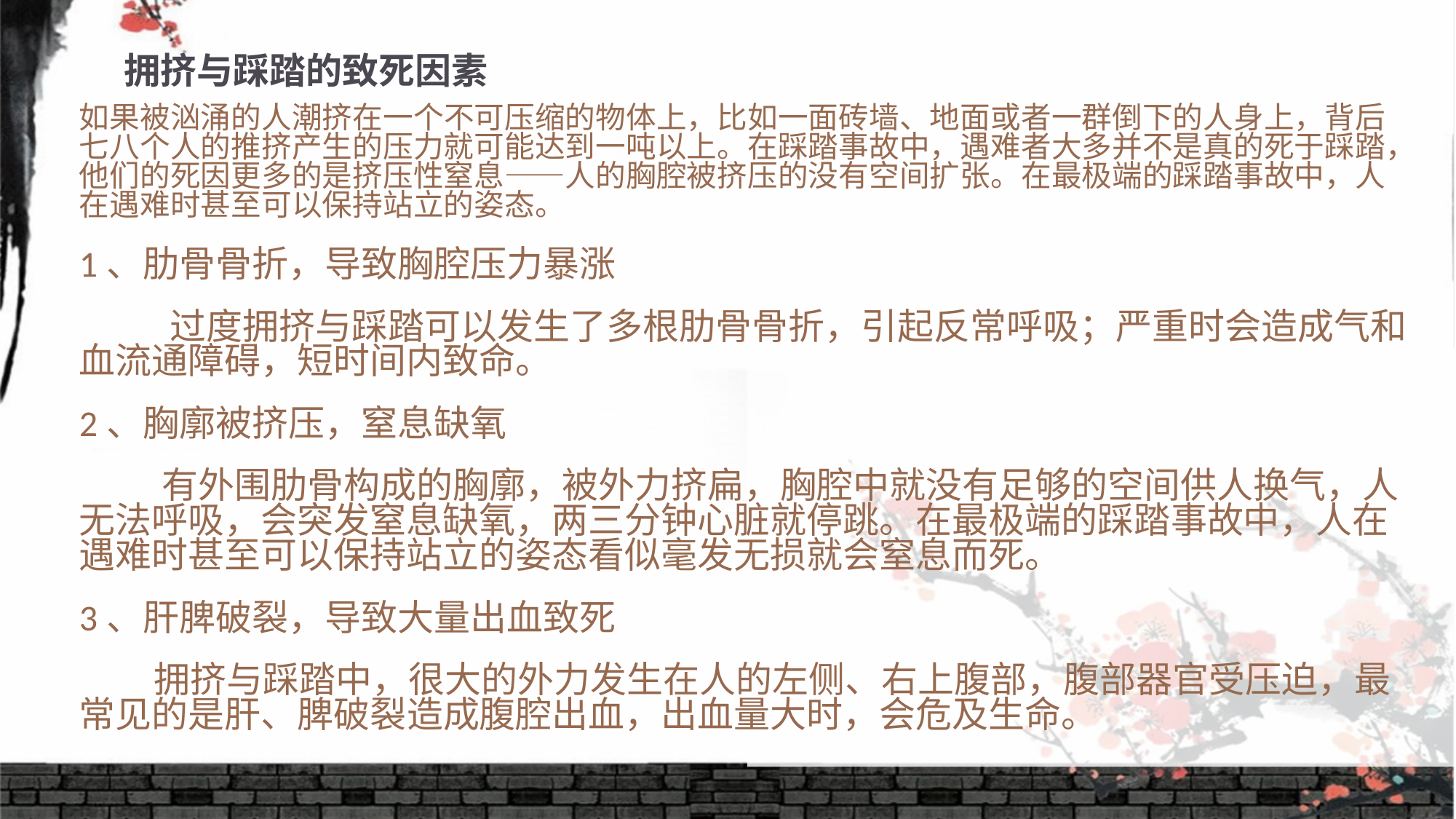

# 拥挤与踩踏的致死因素
如果被汹涌的人潮挤在一个不可压缩的物体上，比如一面砖墙、地面或者一群倒下的人身上，背后七八个人的推挤产生的压力就可能达到一吨以上。在踩踏事故中，遇难者大多并不是真的死于踩踏，他们的死因更多的是挤压性窒息——人的胸腔被挤压的没有空间扩张。在最极端的踩踏事故中，人在遇难时甚至可以保持站立的姿态。
1、肋骨骨折，导致胸腔压力暴涨
          过度拥挤与踩踏可以发生了多根肋骨骨折，引起反常呼吸；严重时会造成气和血流通障碍，短时间内致命。
2、胸廓被挤压，窒息缺氧
         有外围肋骨构成的胸廓，被外力挤扁，胸腔中就没有足够的空间供人换气，人无法呼吸，会突发窒息缺氧，两三分钟心脏就停跳。在最极端的踩踏事故中，人在遇难时甚至可以保持站立的姿态看似毫发无损就会窒息而死。
3、肝脾破裂，导致大量出血致死
        拥挤与踩踏中，很大的外力发生在人的左侧、右上腹部，腹部器官受压迫，最常见的是肝、脾破裂造成腹腔出血，出血量大时，会危及生命。